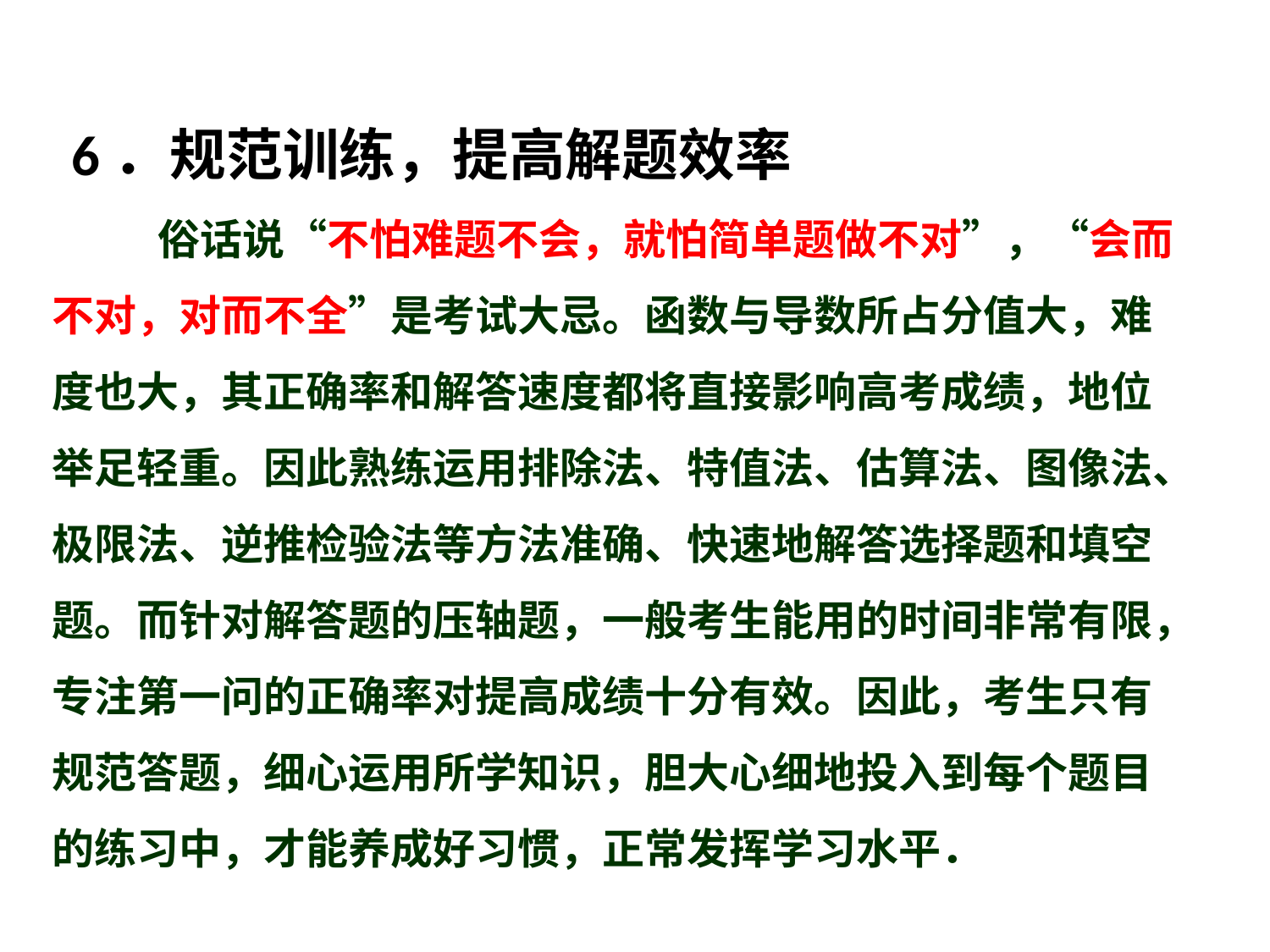

6．规范训练，提高解题效率
          俗话说“不怕难题不会，就怕简单题做不对”，“会而不对，对而不全”是考试大忌。函数与导数所占分值大，难度也大，其正确率和解答速度都将直接影响高考成绩，地位举足轻重。因此熟练运用排除法、特值法、估算法、图像法、极限法、逆推检验法等方法准确、快速地解答选择题和填空题。而针对解答题的压轴题，一般考生能用的时间非常有限，专注第一问的正确率对提高成绩十分有效。因此，考生只有规范答题，细心运用所学知识，胆大心细地投入到每个题目的练习中，才能养成好习惯，正常发挥学习水平．